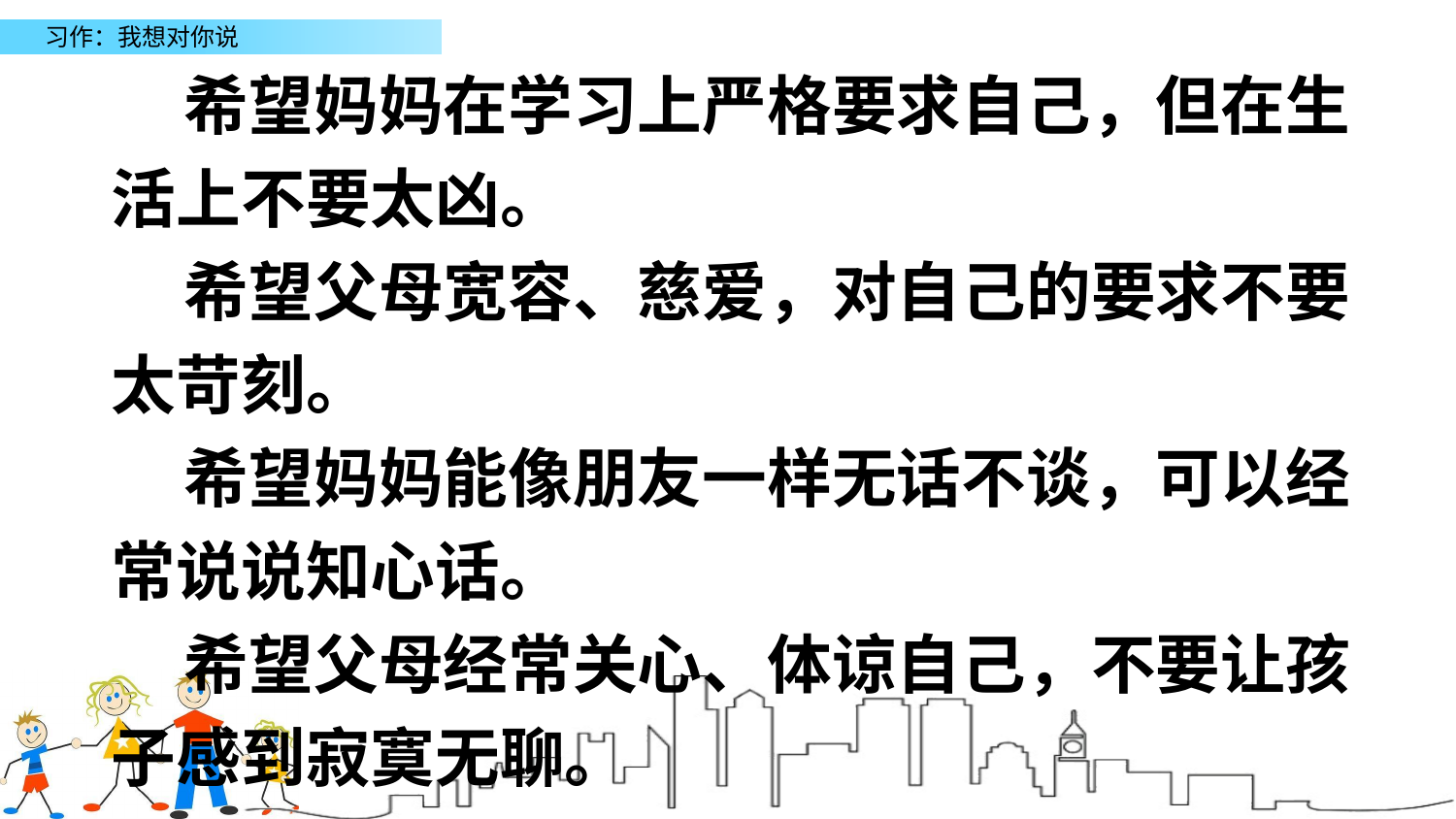

希望妈妈在学习上严格要求自己，但在生活上不要太凶。
希望父母宽容、慈爱，对自己的要求不要太苛刻。
希望妈妈能像朋友一样无话不谈，可以经常说说知心话。
希望父母经常关心、体谅自己，不要让孩子感到寂寞无聊。
12